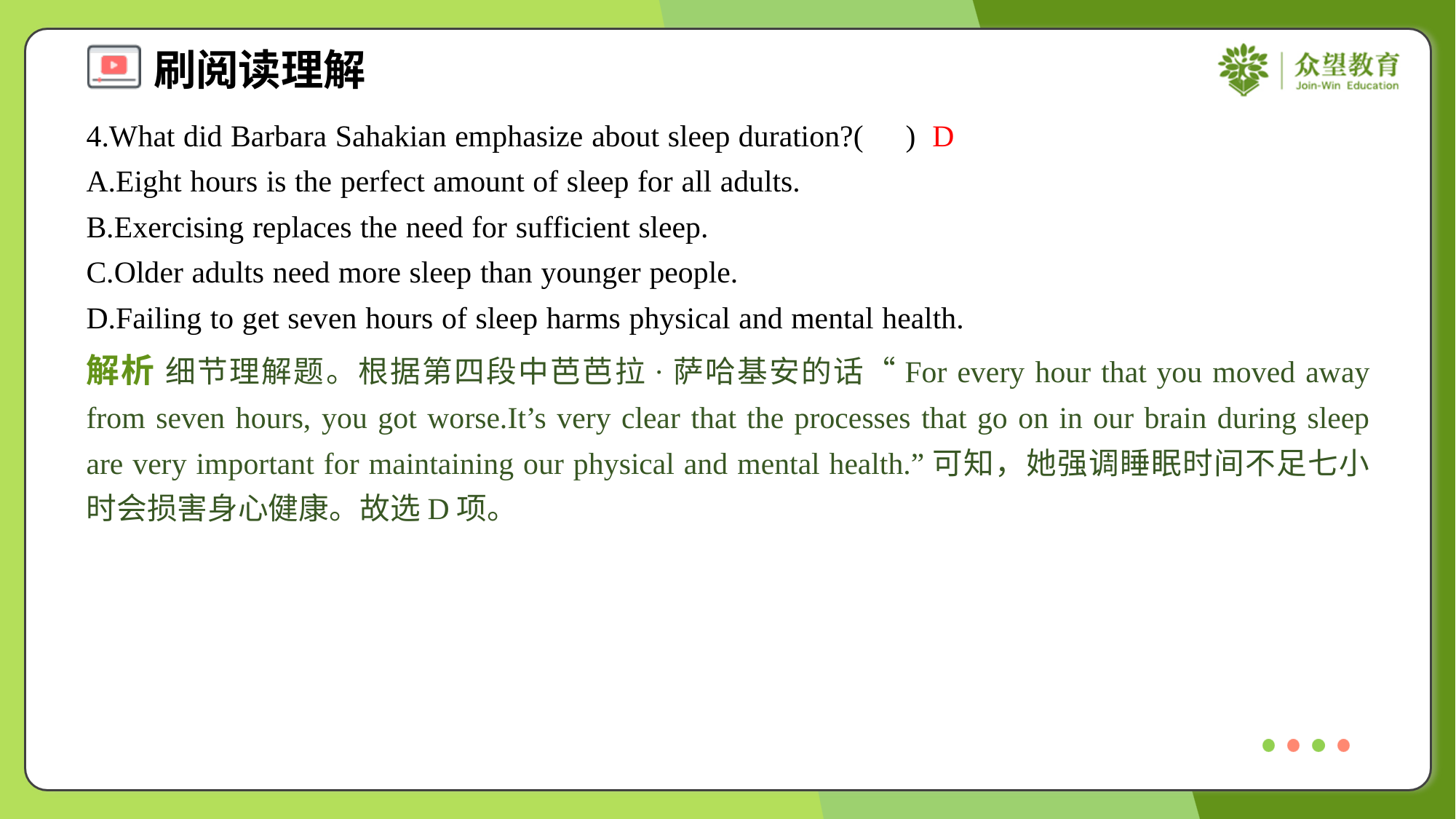

4.What did Barbara Sahakian emphasize about sleep duration?(     )
D
A.Eight hours is the perfect amount of sleep for all adults.
B.Exercising replaces the need for sufficient sleep.
C.Older adults need more sleep than younger people.
D.Failing to get seven hours of sleep harms physical and mental health.
解析 细节理解题。根据第四段中芭芭拉·萨哈基安的话“For every hour that you moved away from seven hours, you got worse.It’s very clear that the processes that go on in our brain during sleep are very important for maintaining our physical and mental health.”可知，她强调睡眠时间不足七小时会损害身心健康。故选D项。